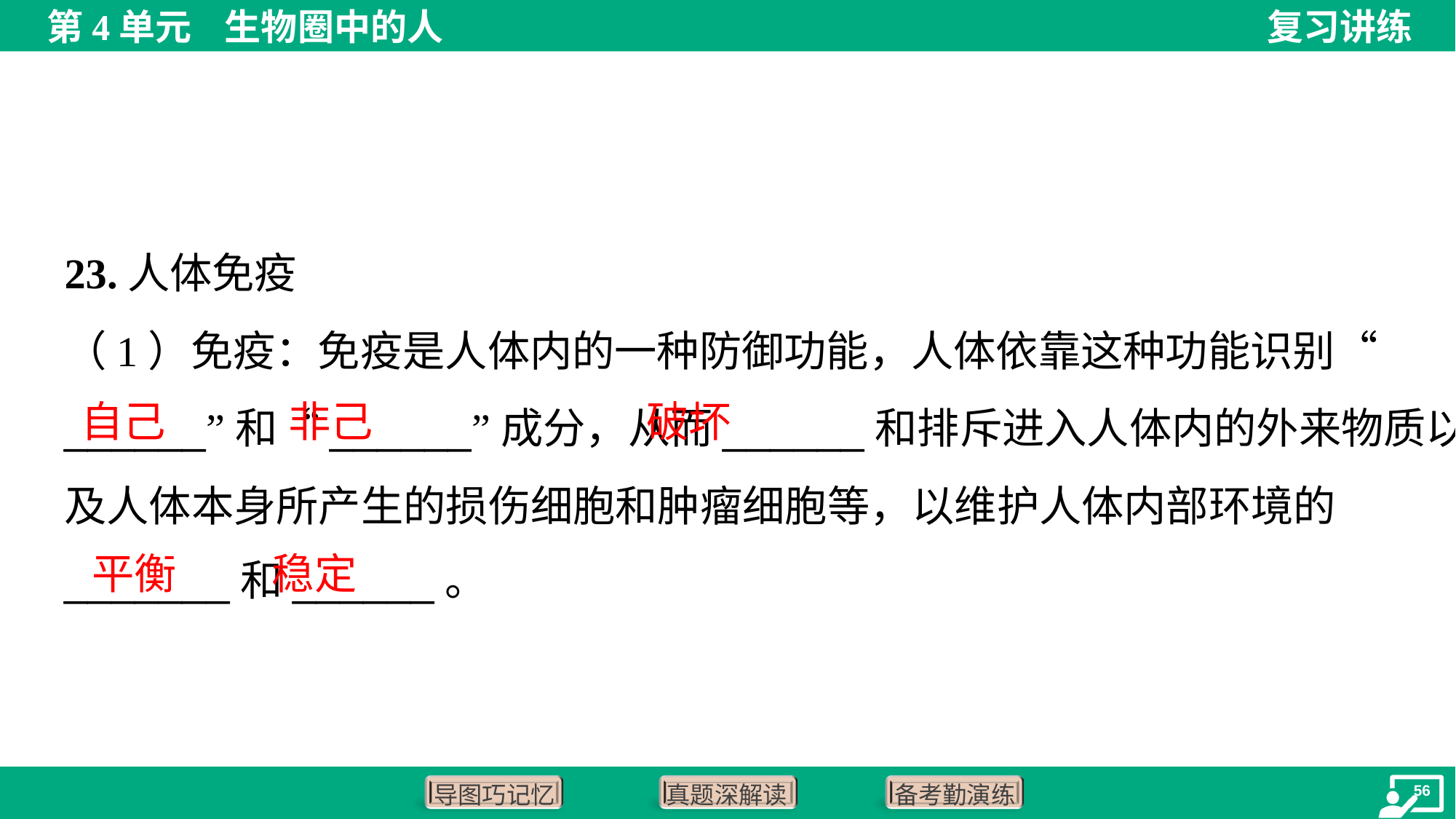

23.人体免疫
（1）免疫：免疫是人体内的一种防御功能，人体依靠这种功能识别“
______”和“______”成分，从而______和排斥进入人体内的外来物质以
及人体本身所产生的损伤细胞和肿瘤细胞等，以维护人体内部环境的
_______和______。
自己
非己
破坏
平衡
稳定